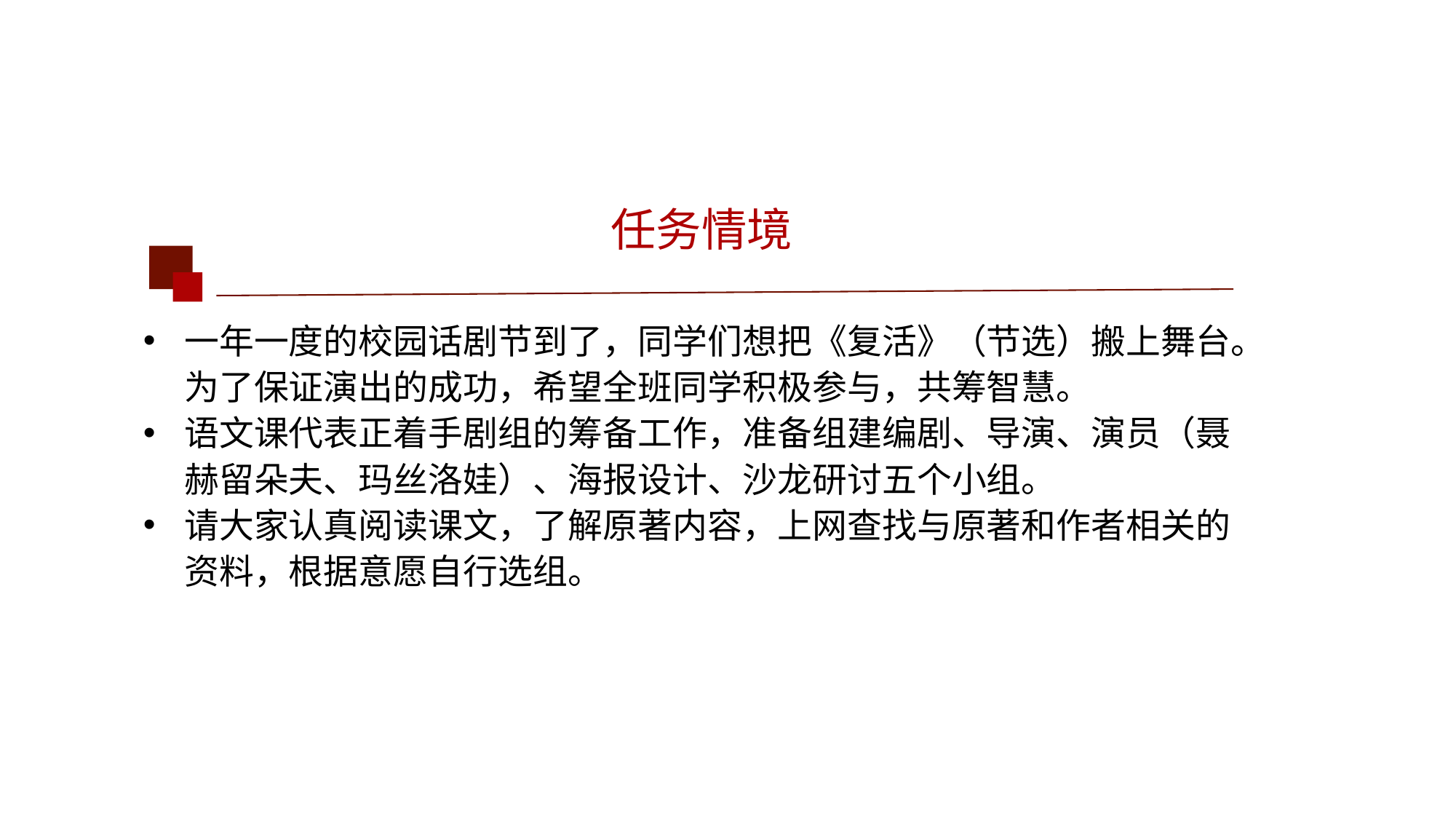

任务情境

一年一度的校园话剧节到了，同学们想把《复活》（节选）搬上舞台。为了保证演出的成功，希望全班同学积极参与，共筹智慧。
语文课代表正着手剧组的筹备工作，准备组建编剧、导演、演员（聂赫留朵夫、玛丝洛娃）、海报设计、沙龙研讨五个小组。
请大家认真阅读课文，了解原著内容，上网查找与原著和作者相关的资料，根据意愿自行选组。